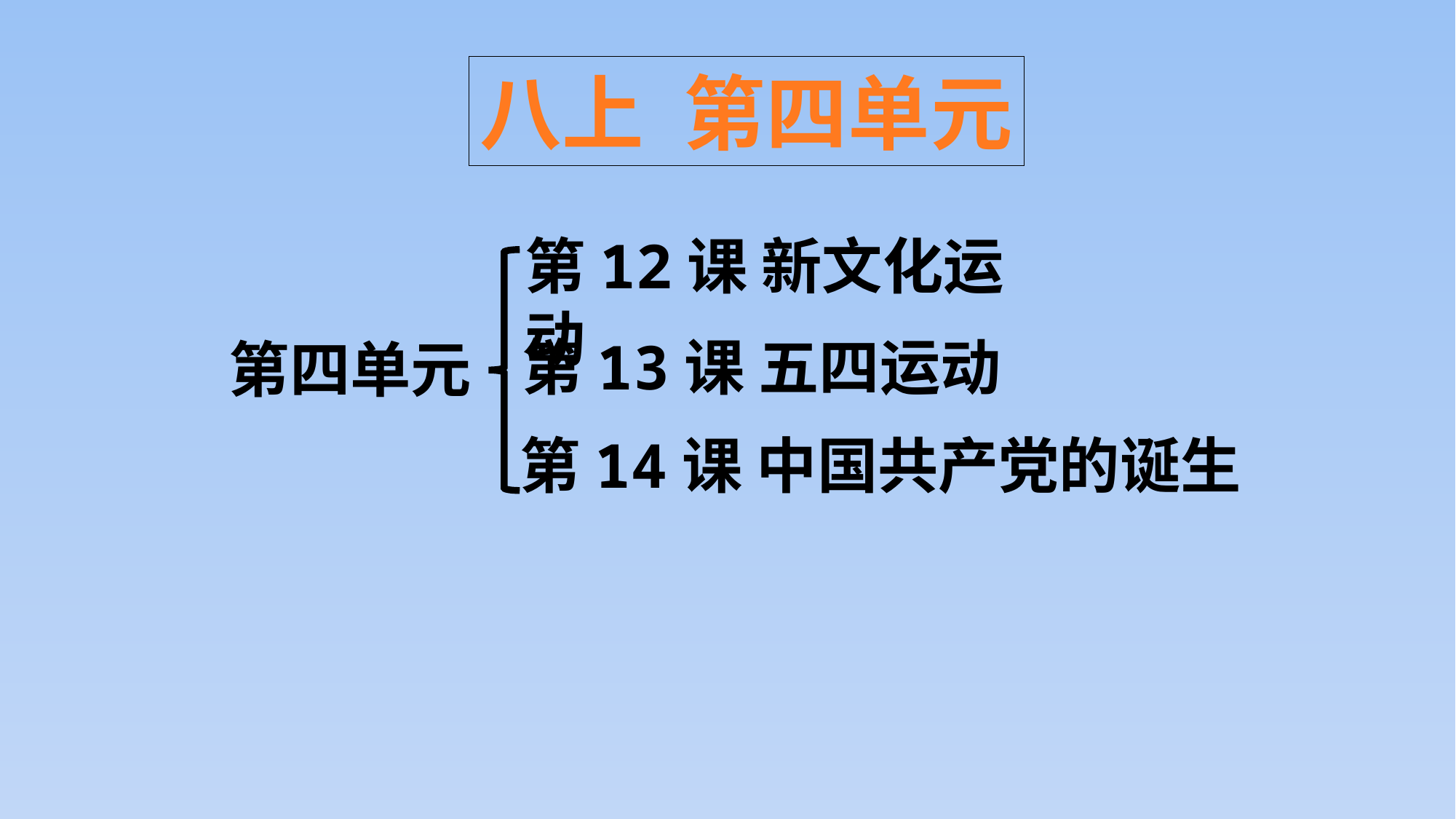

八上  第四单元
第12课 新文化运动

第13课 五四运动
第四单元
第14课 中国共产党的诞生